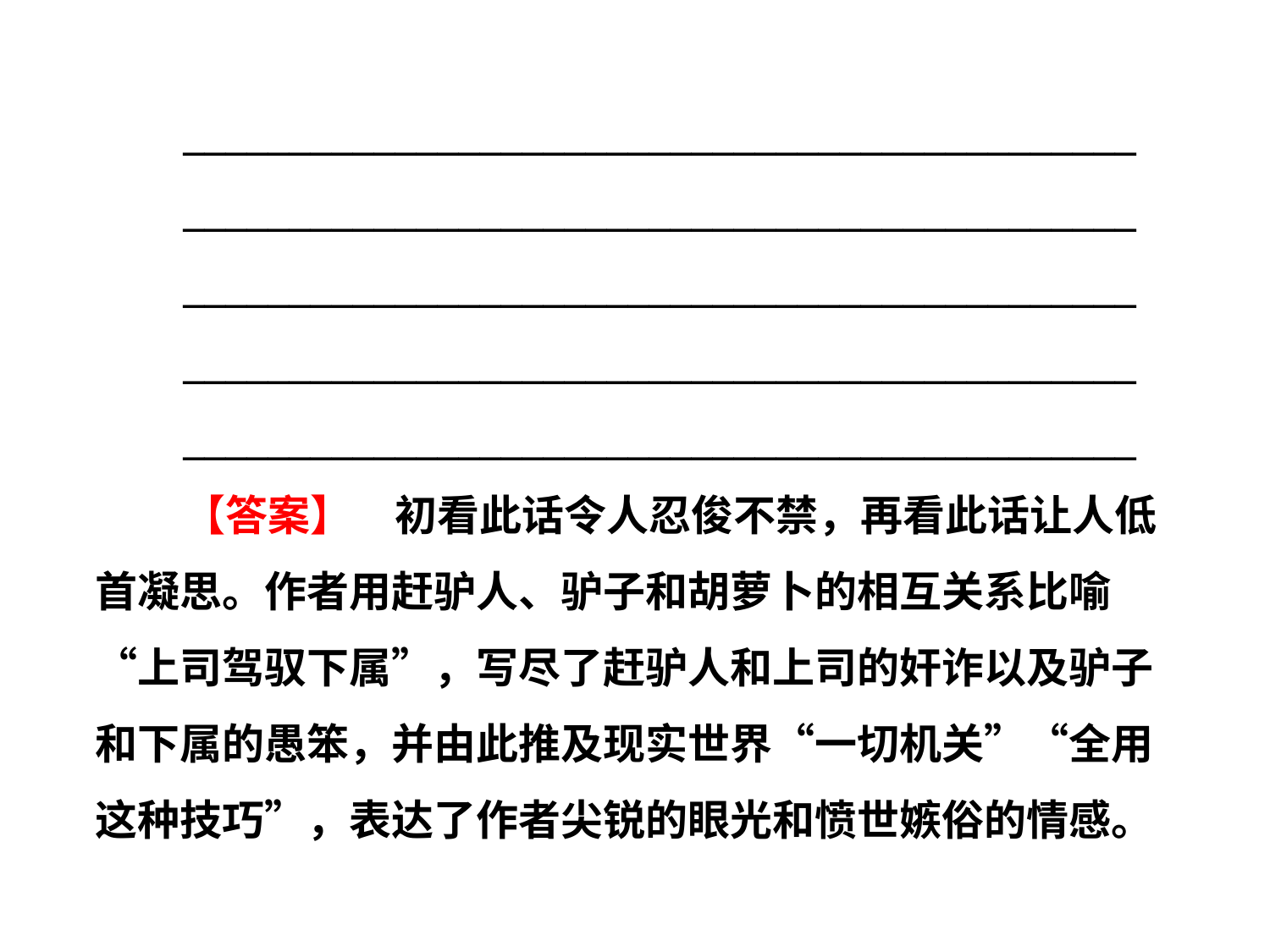

_____________________________________________
_____________________________________________
_____________________________________________
_____________________________________________
_____________________________________________
【答案】　初看此话令人忍俊不禁，再看此话让人低首凝思。作者用赶驴人、驴子和胡萝卜的相互关系比喻“上司驾驭下属”，写尽了赶驴人和上司的奸诈以及驴子和下属的愚笨，并由此推及现实世界“一切机关”“全用这种技巧”，表达了作者尖锐的眼光和愤世嫉俗的情感。